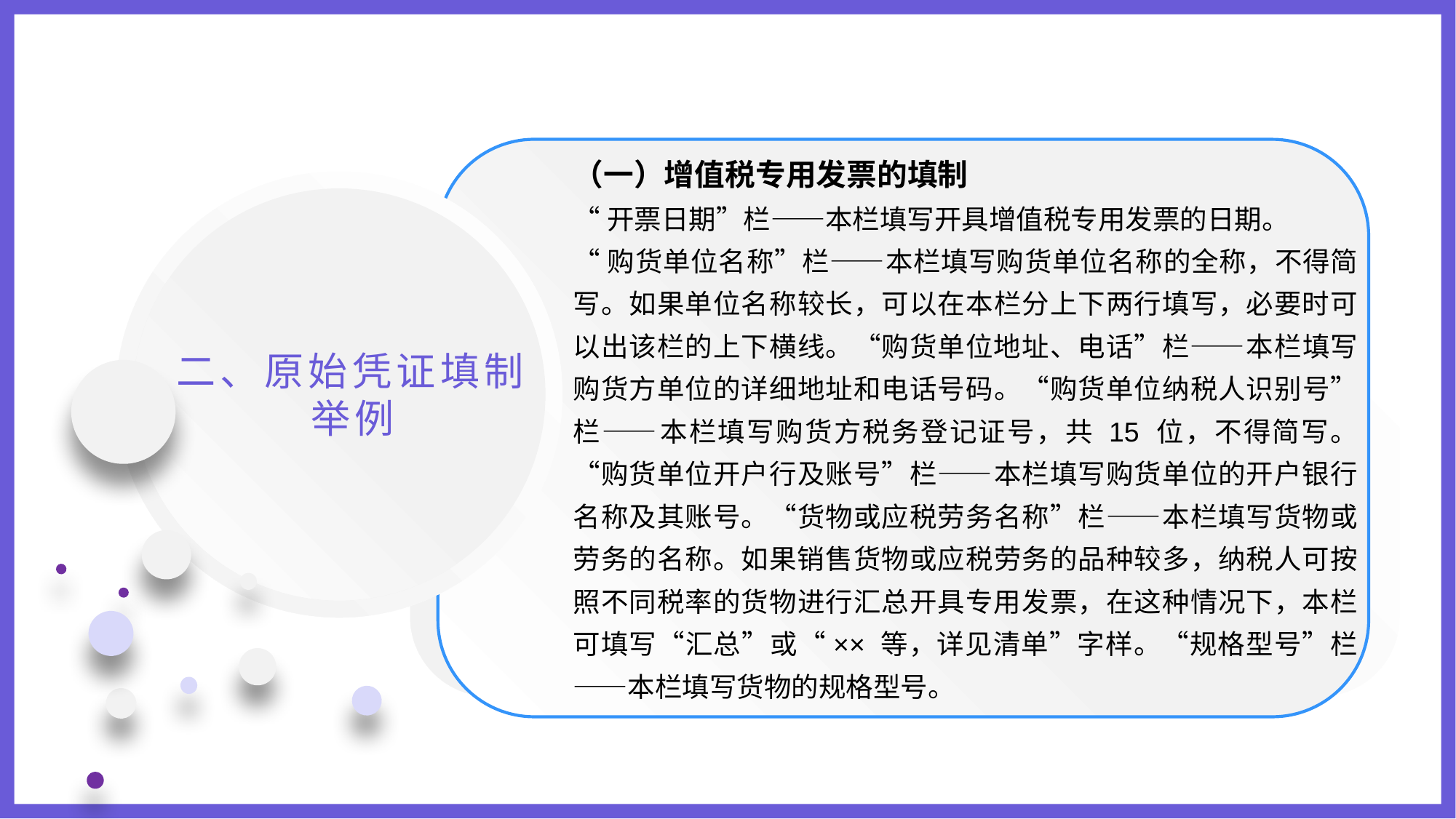

（一）增值税专用发票的填制
“开票日期”栏——本栏填写开具增值税专用发票的日期。
“购货单位名称”栏——本栏填写购货单位名称的全称，不得简写。如果单位名称较长，可以在本栏分上下两行填写，必要时可以出该栏的上下横线。“购货单位地址、电话”栏——本栏填写购货方单位的详细地址和电话号码。“购货单位纳税人识别号”栏——本栏填写购货方税务登记证号，共 15 位，不得简写。“购货单位开户行及账号”栏——本栏填写购货单位的开户银行名称及其账号。“货物或应税劳务名称”栏——本栏填写货物或劳务的名称。如果销售货物或应税劳务的品种较多，纳税人可按照不同税率的货物进行汇总开具专用发票，在这种情况下，本栏可填写“汇总”或“×× 等，详见清单”字样。“规格型号”栏——本栏填写货物的规格型号。

二、原始凭证填制举例